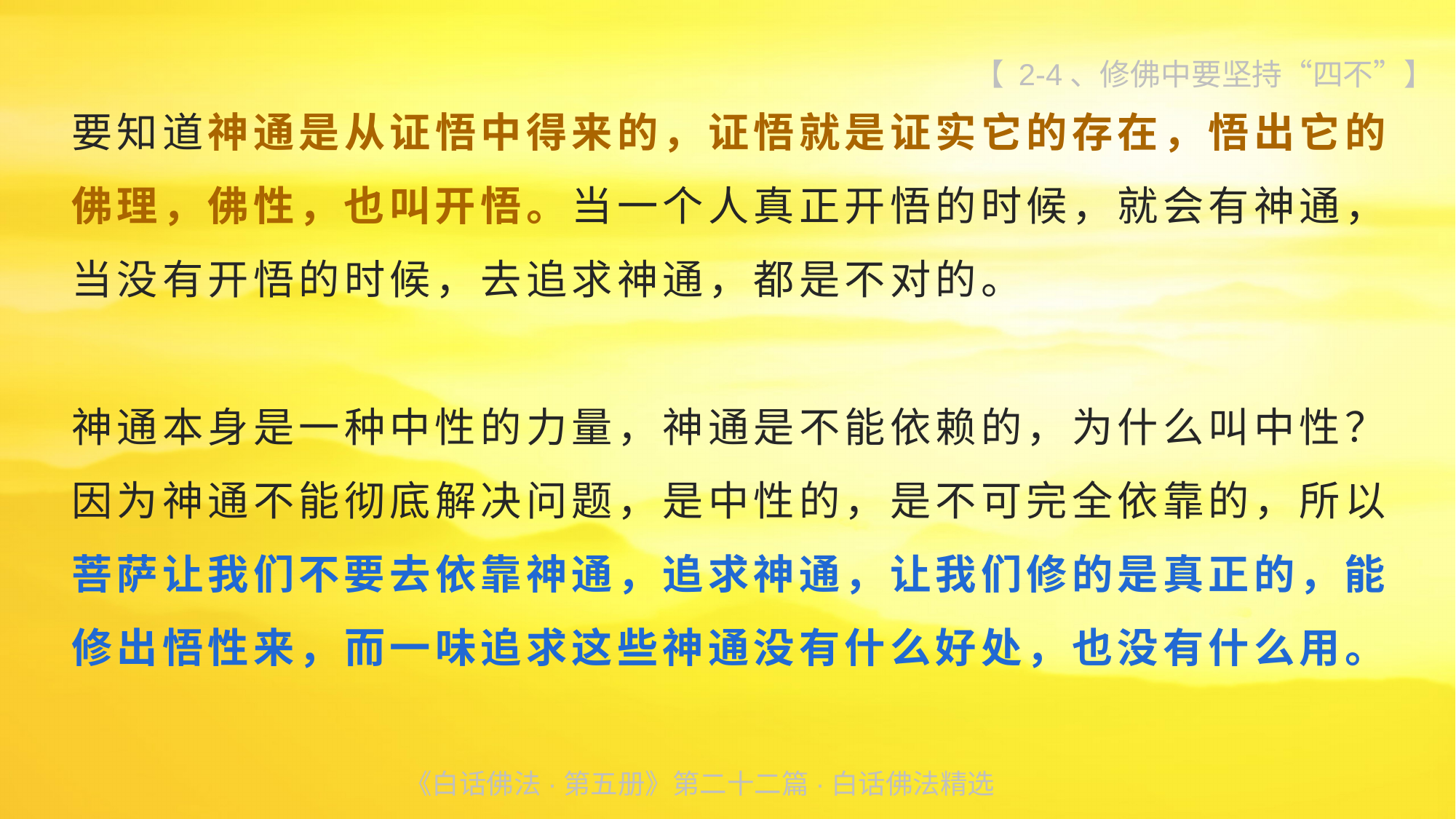

【 2-4、修佛中要坚持“四不”】
要知道神通是从证悟中得来的，证悟就是证实它的存在，悟出它的佛理，佛性，也叫开悟。当一个人真正开悟的时候，就会有神通，当没有开悟的时候，去追求神通，都是不对的。

神通本身是一种中性的力量，神通是不能依赖的，为什么叫中性？因为神通不能彻底解决问题，是中性的，是不可完全依靠的，所以菩萨让我们不要去依靠神通，追求神通，让我们修的是真正的，能修出悟性来，而一味追求这些神通没有什么好处，也没有什么用。

《白话佛法·第五册》第二十二篇·白话佛法精选